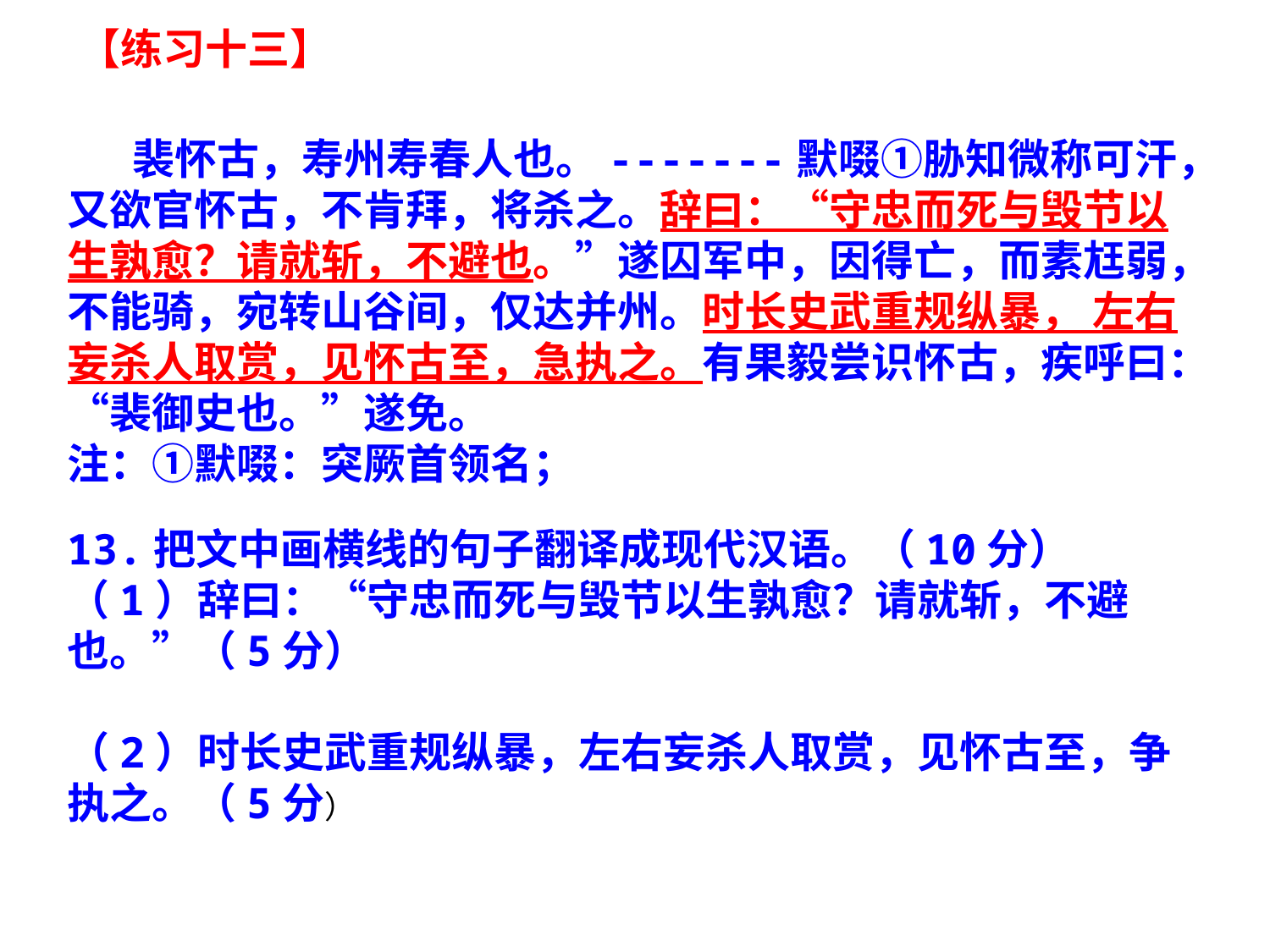

【练习十三】
        裴怀古，寿州寿春人也。-------默啜①胁知微称可汗，又欲官怀古，不肯拜，将杀之。辞曰：“守忠而死与毁节以生孰愈？请就斩，不避也。”遂囚军中，因得亡，而素尪弱，不能骑，宛转山谷间，仅达并州。时长史武重规纵暴， 左右妄杀人取赏，见怀古至，急执之。有果毅尝识怀古，疾呼曰：“裴御史也。”遂免。
注：①默啜：突厥首领名；
13.把文中画横线的句子翻译成现代汉语。（10分）
（1）辞曰：“守忠而死与毁节以生孰愈？请就斩，不避也。”（5分）

（2）时长史武重规纵暴，左右妄杀人取赏，见怀古至，争执之。（5分）